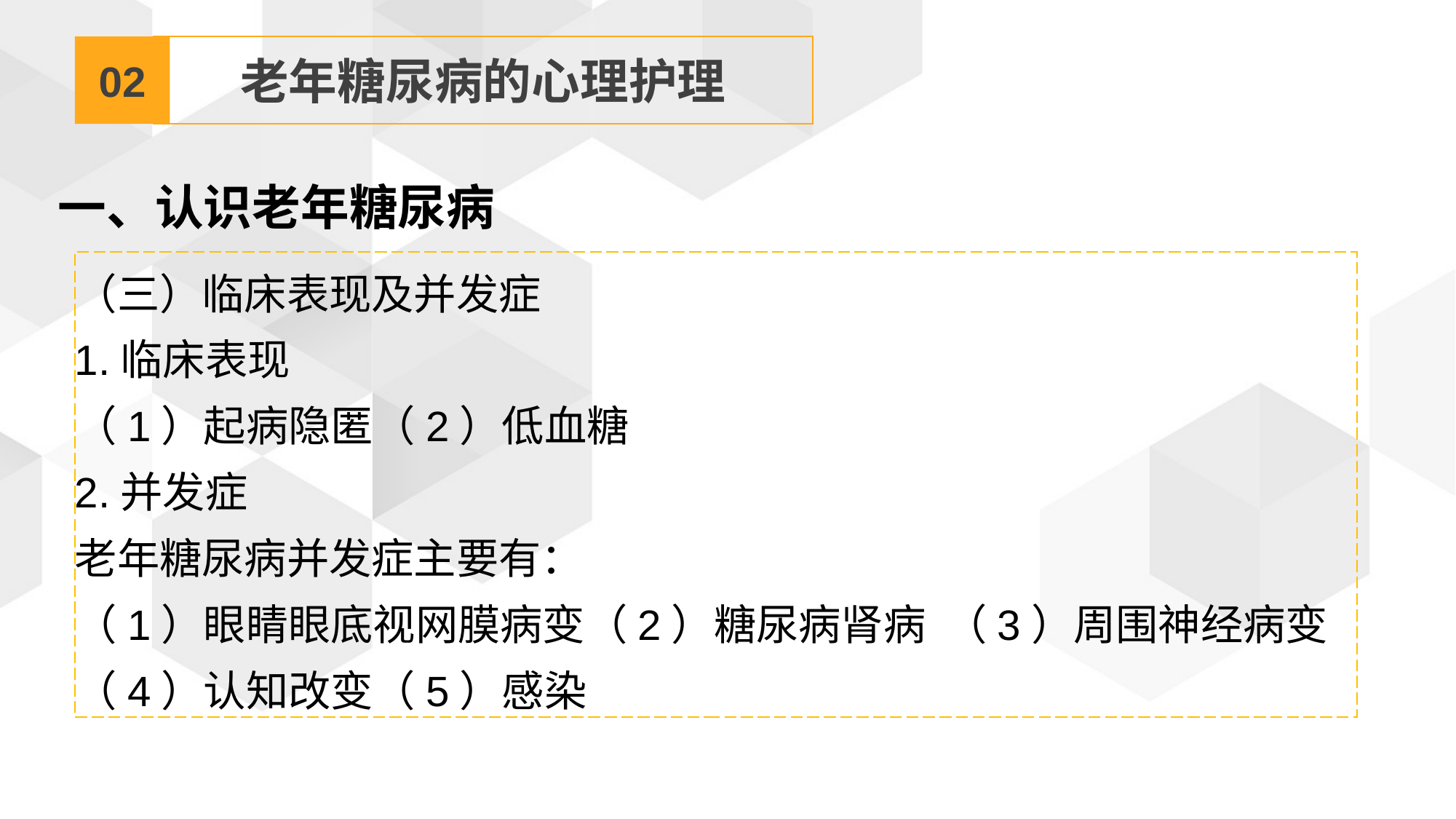

02
老年糖尿病的心理护理
一、认识老年糖尿病
（三）临床表现及并发症
1.临床表现
（1）起病隐匿（2）低血糖
2.并发症
老年糖尿病并发症主要有：
（1）眼睛眼底视网膜病变（2）糖尿病肾病  （3）周围神经病变
（4）认知改变（5）感染